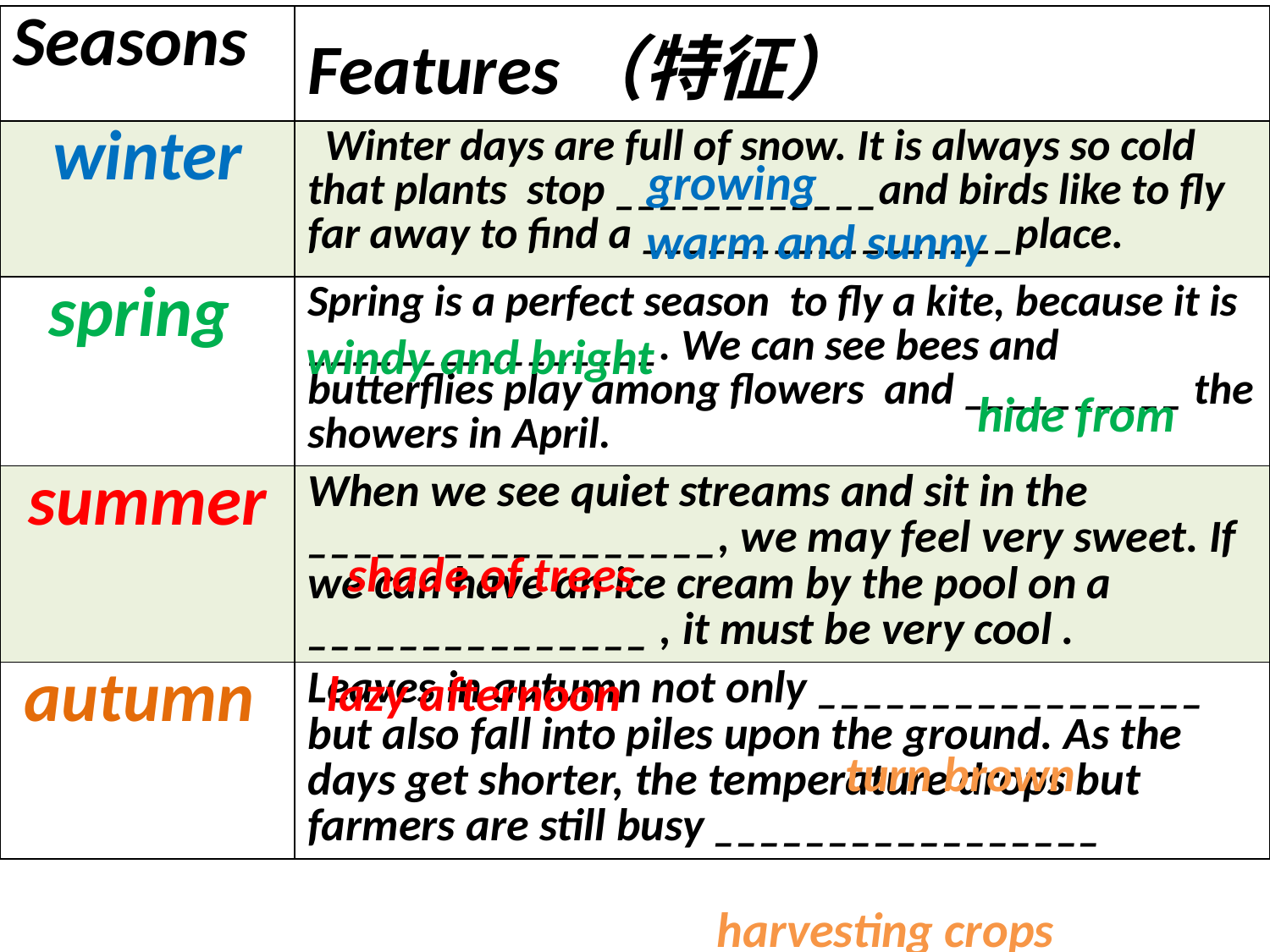

| Seasons | Features（特征） |
| --- | --- |
| winter | Winter days are full of snow. It is always so cold that plants stop \_\_\_\_\_\_\_\_\_\_\_\_and birds like to fly far away to find a \_\_\_\_\_\_\_\_\_\_\_\_\_\_\_\_\_place. |
| spring | Spring is a perfect season to fly a kite, because it is \_\_\_\_\_\_\_\_\_\_\_\_\_\_\_\_. We can see bees and butterflies play among flowers and \_\_\_\_\_\_\_\_\_\_ the showers in April. |
| summer | When we see quiet streams and sit in the \_\_\_\_\_\_\_\_\_\_\_\_\_\_\_\_\_\_, we may feel very sweet. If we can have an ice cream by the pool on a \_\_\_\_\_\_\_\_\_\_\_\_\_\_\_ , it must be very cool . |
| autumn | Leaves in autumn not only \_\_\_\_\_\_\_\_\_\_\_\_\_\_\_\_\_ but also fall into piles upon the ground. As the days get shorter, the temperature drops but farmers are still busy \_\_\_\_\_\_\_\_\_\_\_\_\_\_\_\_\_ |
growing
 warm and sunny
windy and bright
hide from
shade of trees
lazy afternoon
turn brown
 harvesting crops